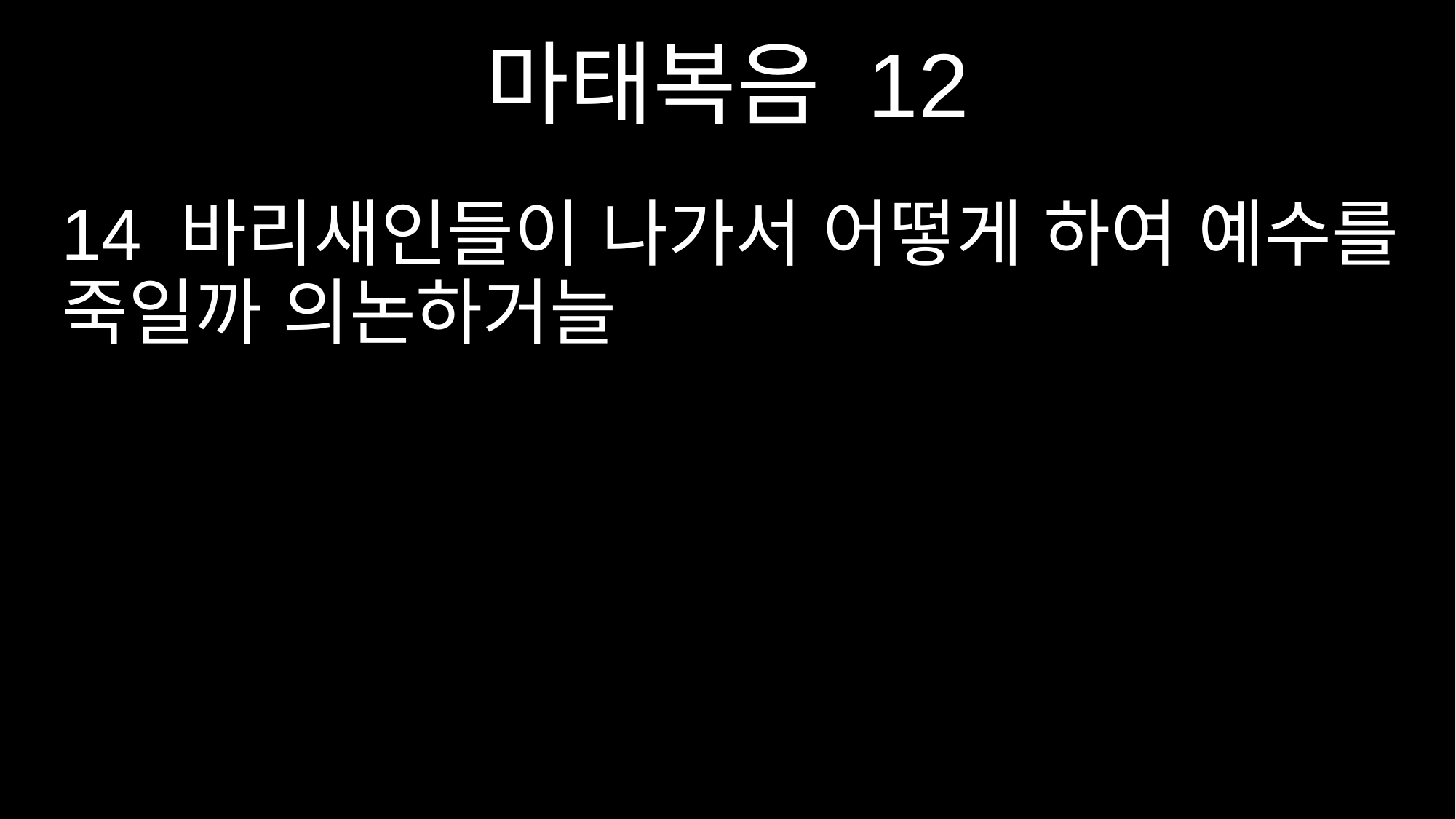

마태복음 12
14 바리새인들이 나가서 어떻게 하여 예수를 죽일까 의논하거늘